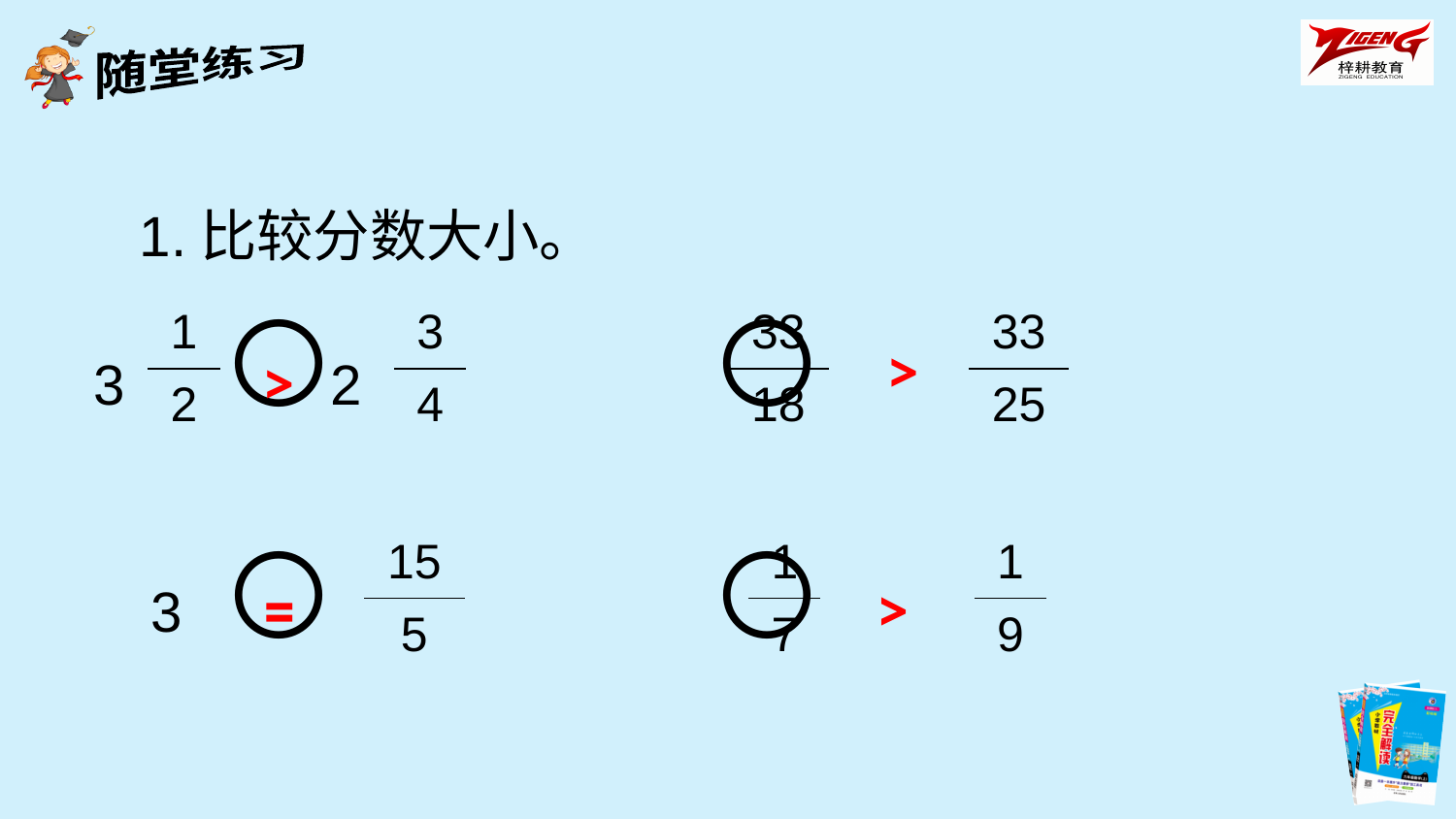

1.比较分数大小。
| 1 |
| --- |
| 2 |
〇                  〇

〇                  〇
| 3 |
| --- |
| 4 |
| 33 |
| --- |
| 18 |
>
| 33 |
| --- |
| 25 |
3             2
>
| 15 |
| --- |
| 5 |
| 1 |
| --- |
| 7 |
| 1 |
| --- |
| 9 |
3
=
>